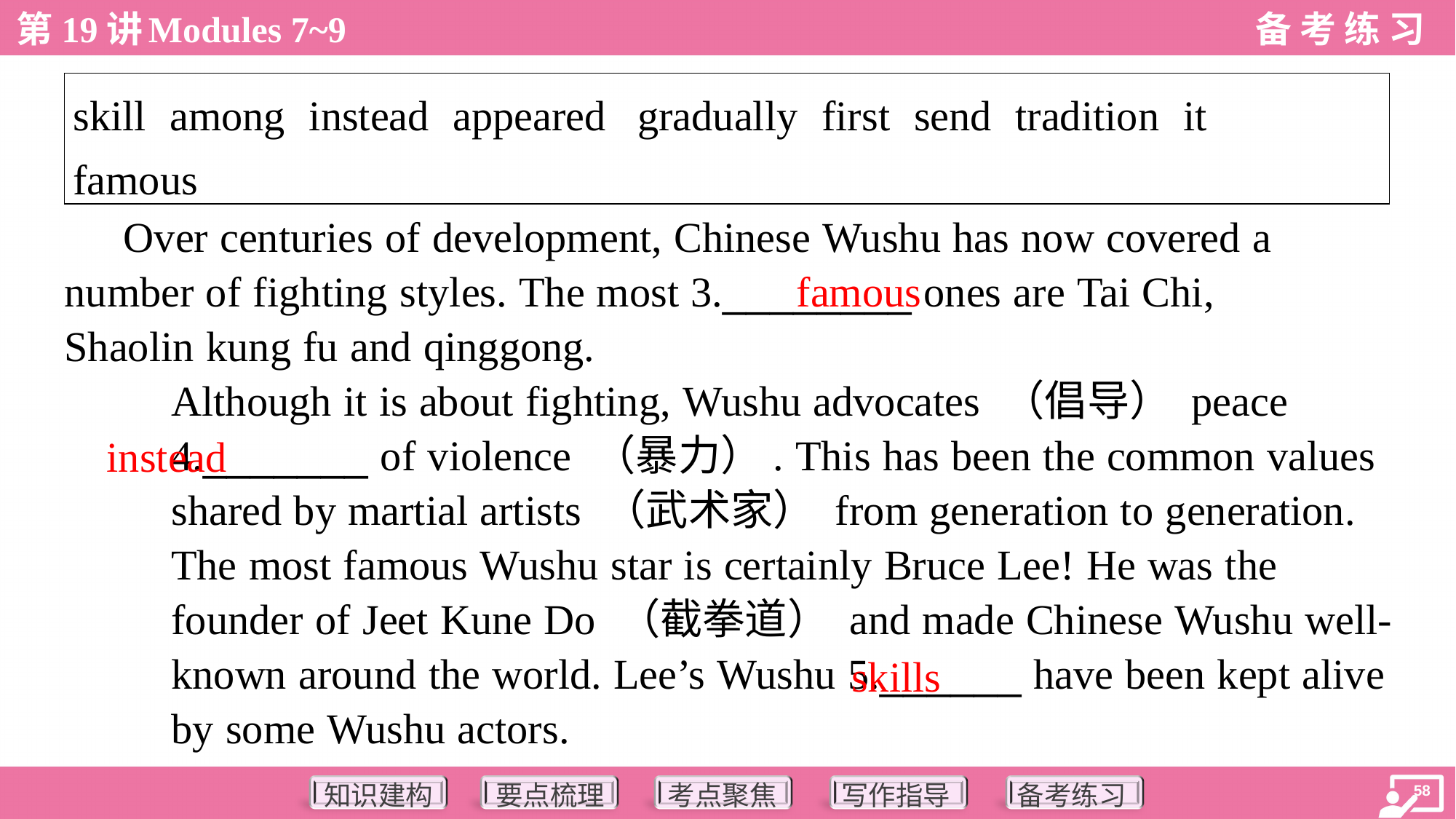

| skill among instead appeared gradually first send tradition it famous |
| --- |
     Over centuries of development, Chinese Wushu has now covered a
number of fighting styles. The most 3.________ ones are Tai Chi,
Shaolin kung fu and qinggong.
Although it is about fighting, Wushu advocates （倡导） peace
4._______ of violence （暴力）. This has been the common values
shared by martial artists （武术家） from generation to generation.
The most famous Wushu star is certainly Bruce Lee! He was the
founder of Jeet Kune Do （截拳道） and made Chinese Wushu well-
known around the world. Lee’s Wushu 5.______ have been kept alive
by some Wushu actors.
famous
instead
skills